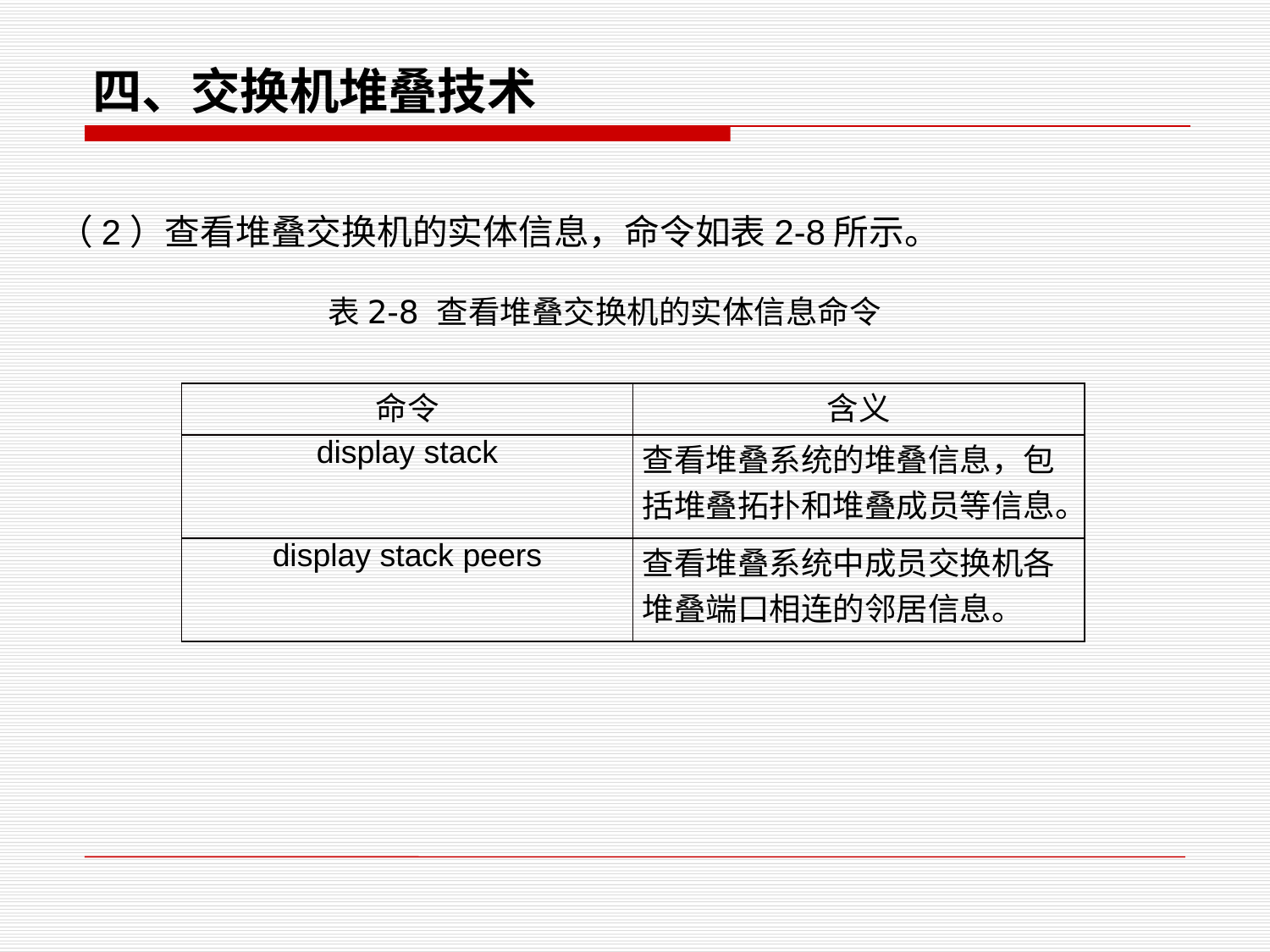

四、交换机堆叠技术
（2）查看堆叠交换机的实体信息，命令如表2-8所示。
表2-8 查看堆叠交换机的实体信息命令
| 命令 | 含义 |
| --- | --- |
| display stack | 查看堆叠系统的堆叠信息，包括堆叠拓扑和堆叠成员等信息。 |
| display stack peers | 查看堆叠系统中成员交换机各堆叠端口相连的邻居信息。 |
88